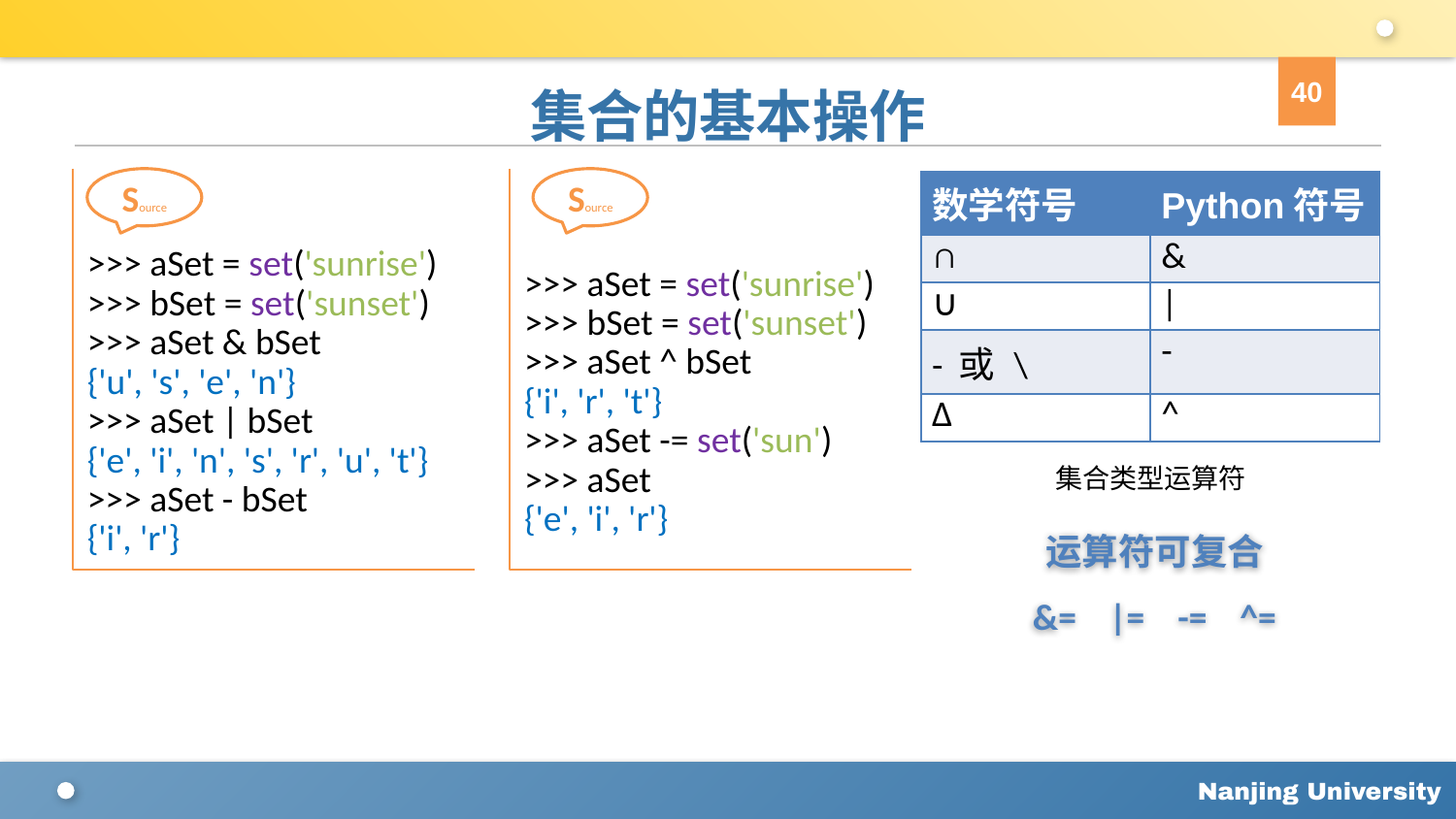

40
# 集合的基本操作

>>> aSet = set('sunrise')
>>> bSet = set('sunset')
>>> aSet & bSet
{'u', 's', 'e', 'n'}
>>> aSet | bSet
{'e', 'i', 'n', 's', 'r', 'u', 't'}
>>> aSet - bSet
{'i', 'r'}
Source

>>> aSet = set('sunrise')
>>> bSet = set('sunset')
>>> aSet ^ bSet
{'i', 'r', 't'}
>>> aSet -= set('sun')
>>> aSet
{'e', 'i', 'r'}
Source
| 数学符号 | Python符号 |
| --- | --- |
| ∩ | & |
| ∪ | | |
| - 或 \ | - |
| Δ | ^ |
集合类型运算符
运算符可复合
&=    |=    -=    ^=